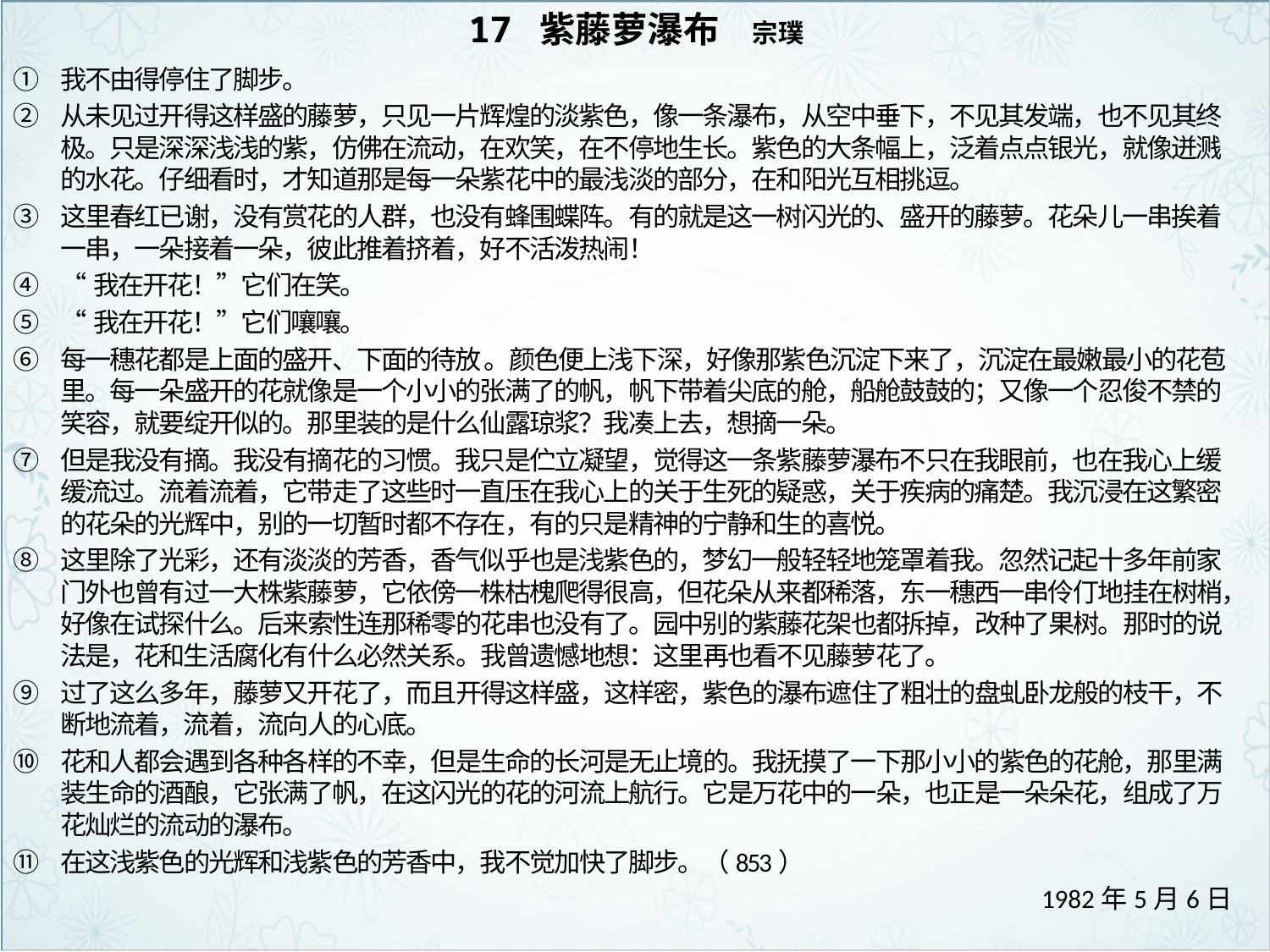

# 17 紫藤萝瀑布    宗璞
我不由得停住了脚步。
从未见过开得这样盛的藤萝，只见一片辉煌的淡紫色，像一条瀑布，从空中垂下，不见其发端，也不见其终极。只是深深浅浅的紫，仿佛在流动，在欢笑，在不停地生长。紫色的大条幅上，泛着点点银光，就像迸溅的水花。仔细看时，才知道那是每一朵紫花中的最浅淡的部分，在和阳光互相挑逗。
这里春红已谢，没有赏花的人群，也没有蜂围蝶阵。有的就是这一树闪光的、盛开的藤萝。花朵儿一串挨着一串，一朵接着一朵，彼此推着挤着，好不活泼热闹！
“我在开花！”它们在笑。
“我在开花！”它们嚷嚷。
每一穗花都是上面的盛开、下面的待放 。颜色便上浅下深，好像那紫色沉淀下来了，沉淀在最嫩最小的花苞里。每一朵盛开的花就像是一个小小的张满了的帆，帆下带着尖底的舱，船舱鼓鼓的；又像一个忍俊不禁的笑容，就要绽开似的。那里装的是什么仙露琼浆？我凑上去，想摘一朵。
但是我没有摘。我没有摘花的习惯。我只是伫立凝望，觉得这一条紫藤萝瀑布不只在我眼前，也在我心上缓缓流过。流着流着，它带走了这些时一直压在我心上的关于生死的疑惑，关于疾病的痛楚。我沉浸在这繁密的花朵的光辉中，别的一切暂时都不存在，有的只是精神的宁静和生的喜悦。
这里除了光彩，还有淡淡的芳香，香气似乎也是浅紫色的，梦幻一般轻轻地笼罩着我。忽然记起十多年前家门外也曾有过一大株紫藤萝，它依傍一株枯槐爬得很高，但花朵从来都稀落，东一穗西一串伶仃地挂在树梢，好像在试探什么。后来索性连那稀零的花串也没有了。园中别的紫藤花架也都拆掉，改种了果树。那时的说法是，花和生活腐化有什么必然关系。我曾遗憾地想：这里再也看不见藤萝花了。
过了这么多年，藤萝又开花了，而且开得这样盛，这样密，紫色的瀑布遮住了粗壮的盘虬卧龙般的枝干，不断地流着，流着，流向人的心底。
花和人都会遇到各种各样的不幸，但是生命的长河是无止境的。我抚摸了一下那小小的紫色的花舱，那里满装生命的酒酿，它张满了帆，在这闪光的花的河流上航行。它是万花中的一朵，也正是一朵朵花，组成了万花灿烂的流动的瀑布。
在这浅紫色的光辉和浅紫色的芳香中，我不觉加快了脚步。（853）
1982年5月6日